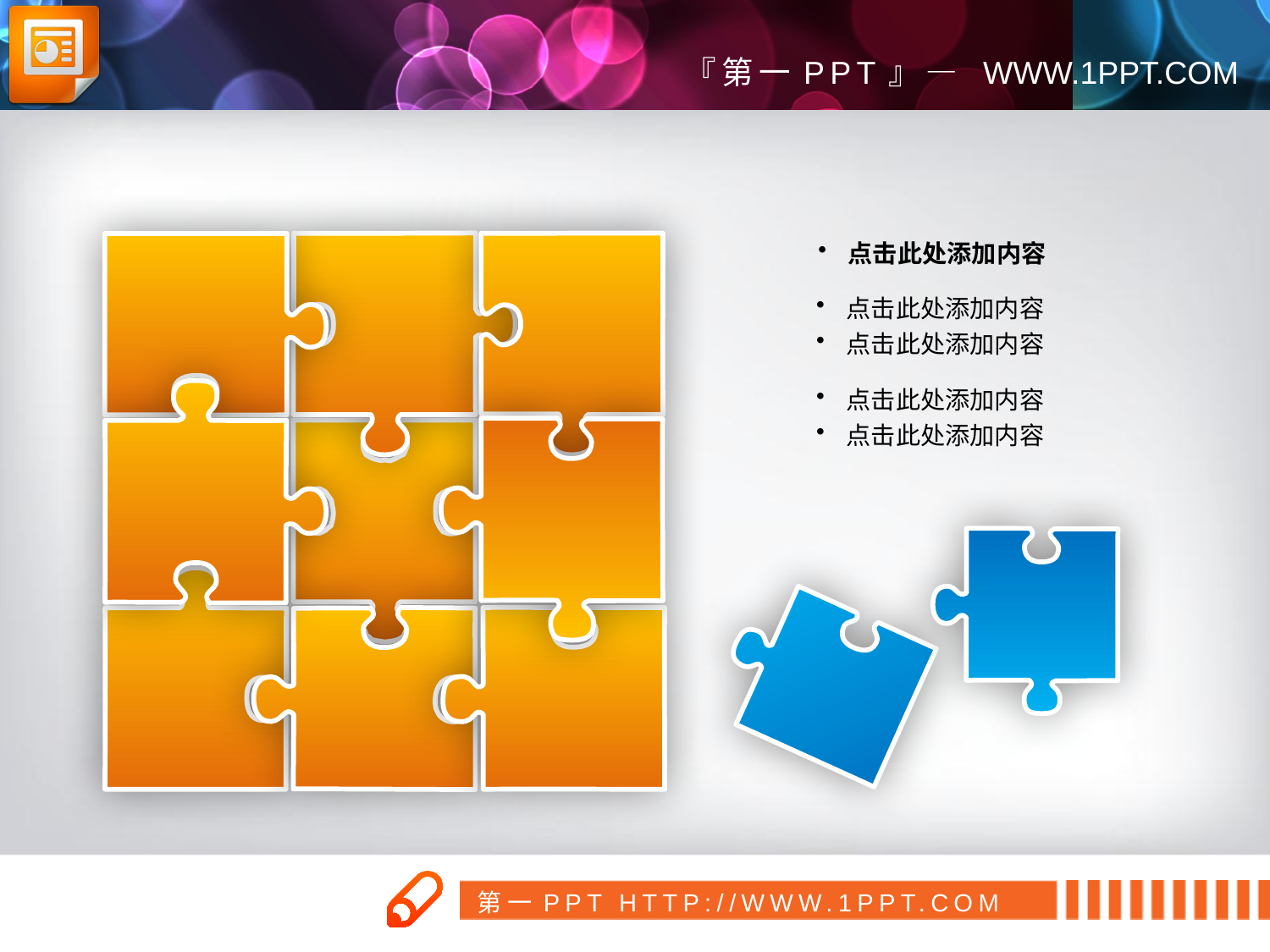

点击此处添加内容

点击此处添加内容
点击此处添加内容
点击此处添加内容
点击此处添加内容

第一PPT模板网
www.1ppt.com